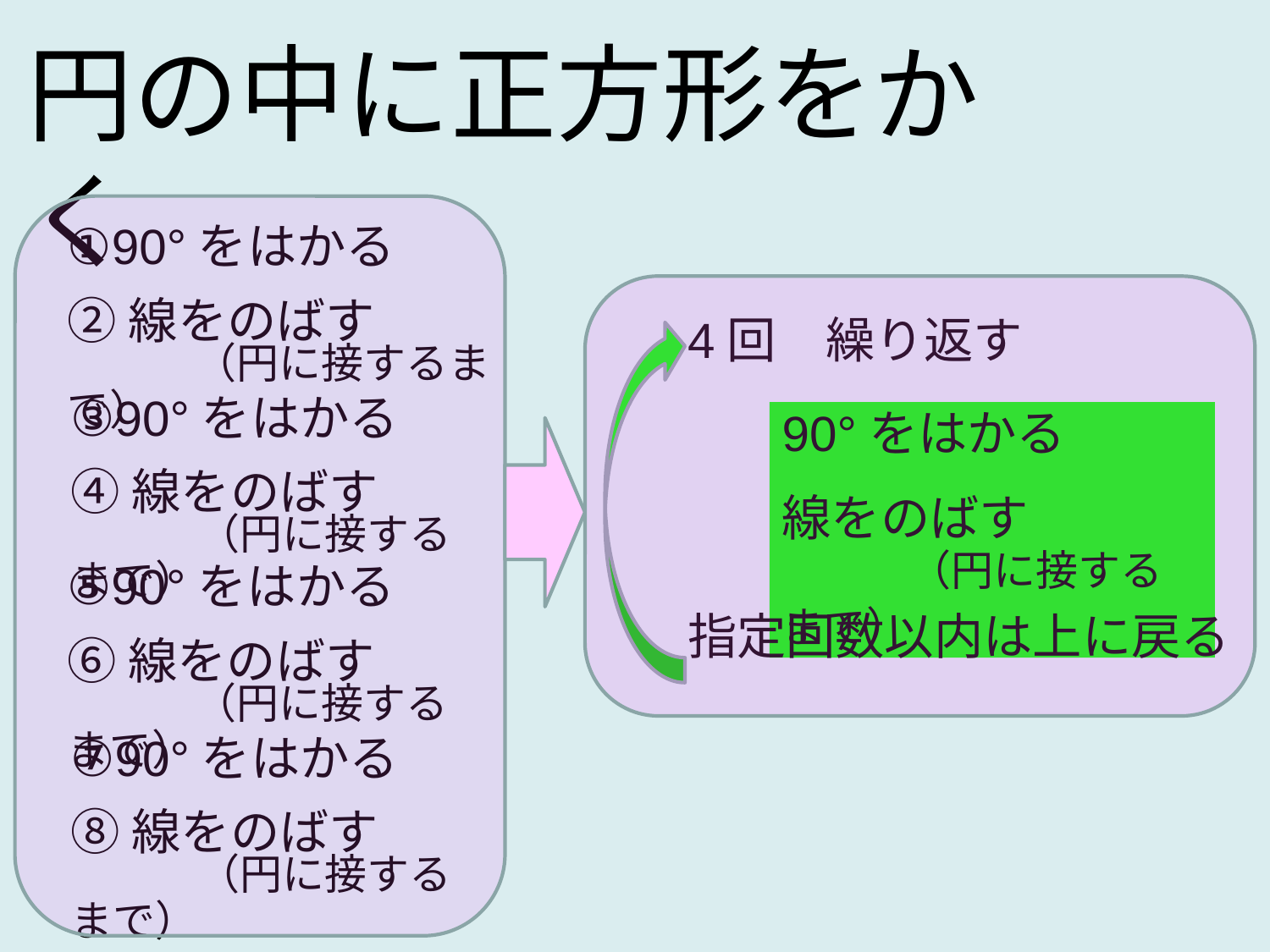

円の中に正方形をかく

①90°をはかる
②線をのばす
　　（円に接するまで）
4回　繰り返す

指定回数以内は上に戻る

③90°をはかる
④線をのばす
　　（円に接するまで）
90°をはかる
線をのばす
　　（円に接するまで）
⑤90°をはかる
⑥線をのばす
　　（円に接するまで）
⑦90°をはかる
⑧線をのばす
　　（円に接するまで）